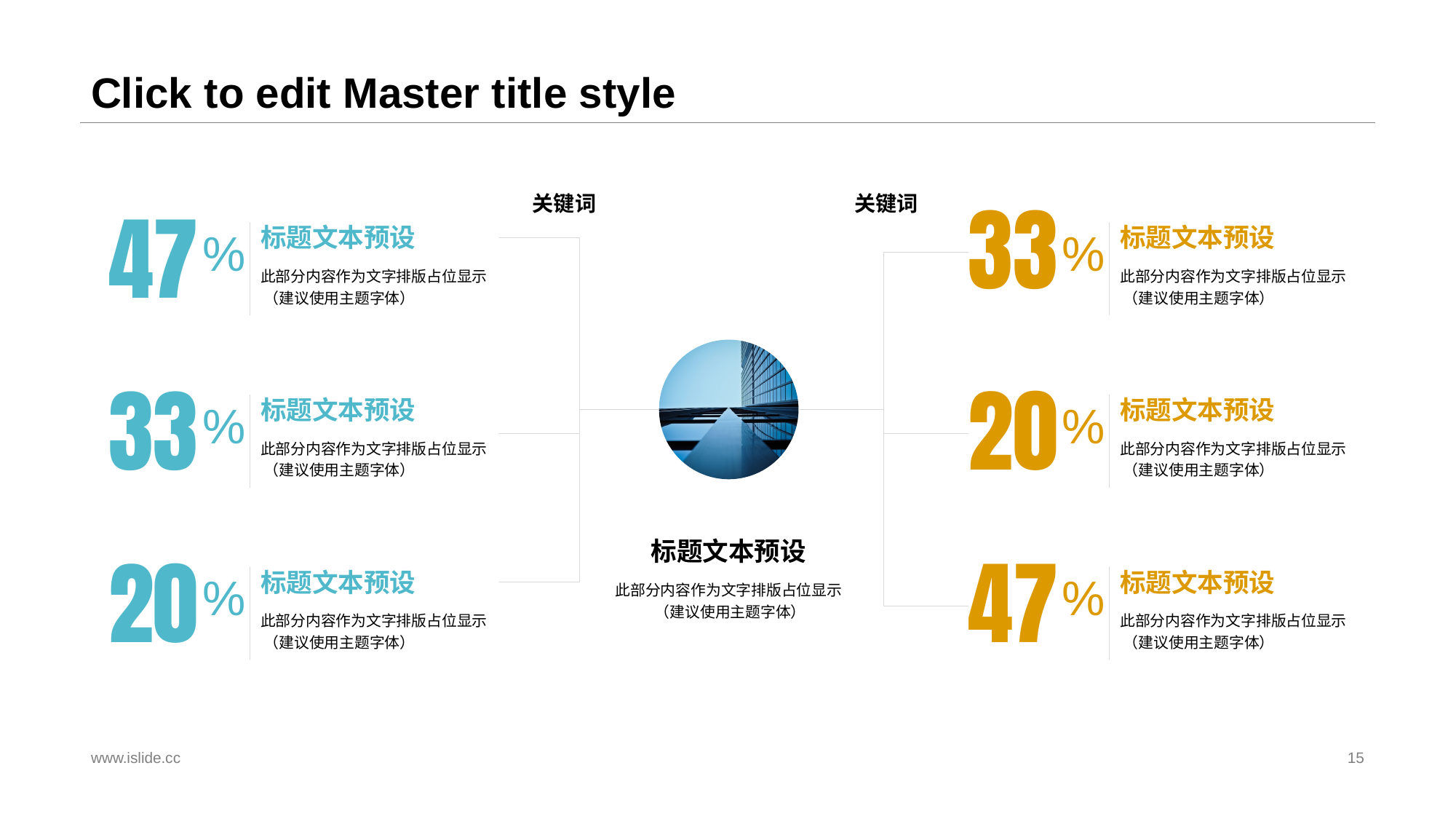

# Click to edit Master title style
关键词
关键词
33
47
标题文本预设
标题文本预设
%
%
此部分内容作为文字排版占位显示
 （建议使用主题字体）
此部分内容作为文字排版占位显示
 （建议使用主题字体）

33
20
标题文本预设
标题文本预设
%
%
此部分内容作为文字排版占位显示
 （建议使用主题字体）
此部分内容作为文字排版占位显示
 （建议使用主题字体）
标题文本预设
20
47
标题文本预设
标题文本预设
%
%
此部分内容作为文字排版占位显示
 （建议使用主题字体）
此部分内容作为文字排版占位显示
 （建议使用主题字体）
此部分内容作为文字排版占位显示
 （建议使用主题字体）
www.islide.cc
15